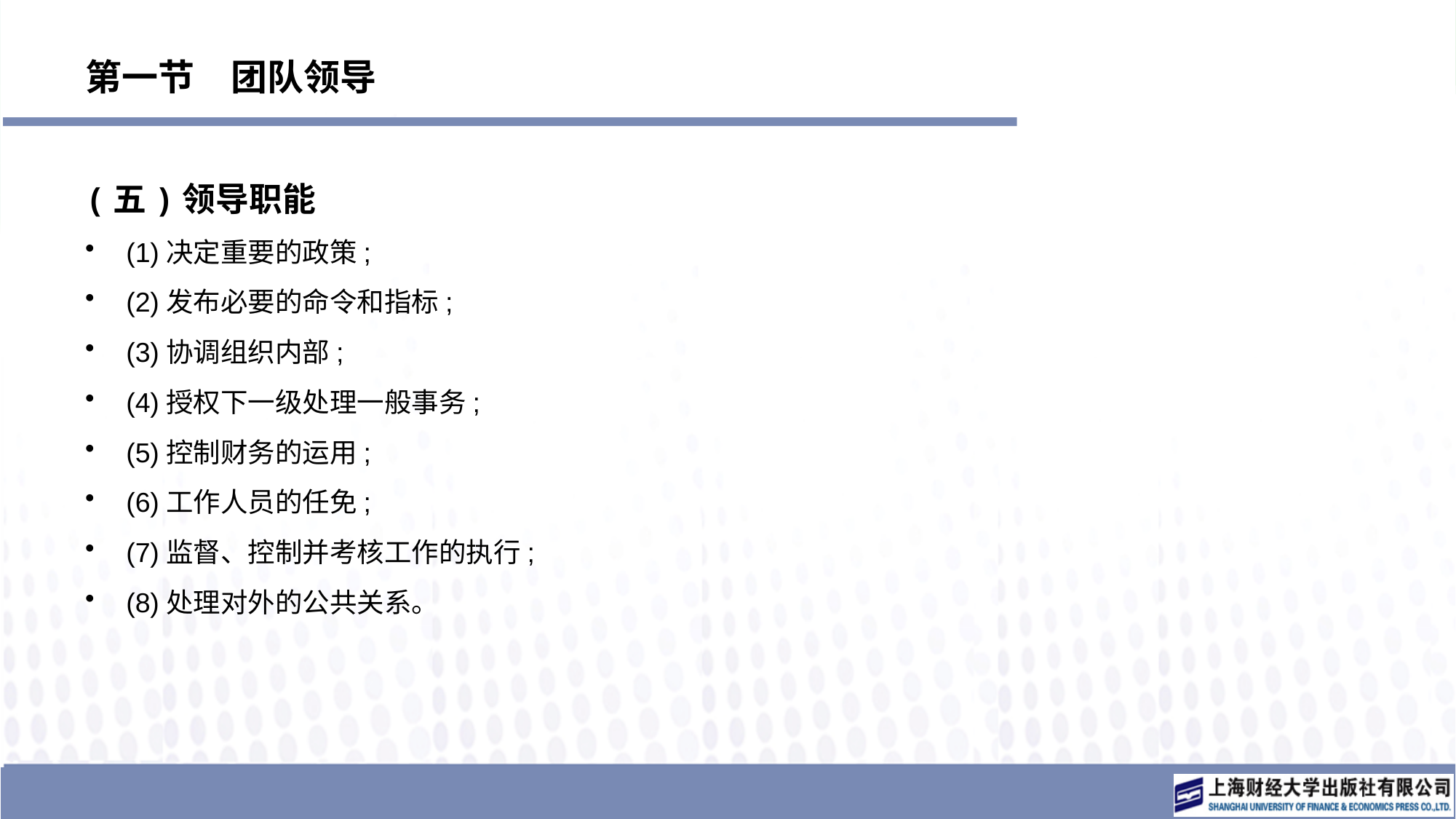

# 第一节　团队领导
(五)领导职能
(1)决定重要的政策;
(2)发布必要的命令和指标;
(3)协调组织内部;
(4)授权下一级处理一般事务;
(5)控制财务的运用;
(6)工作人员的任免;
(7)监督、控制并考核工作的执行;
(8)处理对外的公共关系。